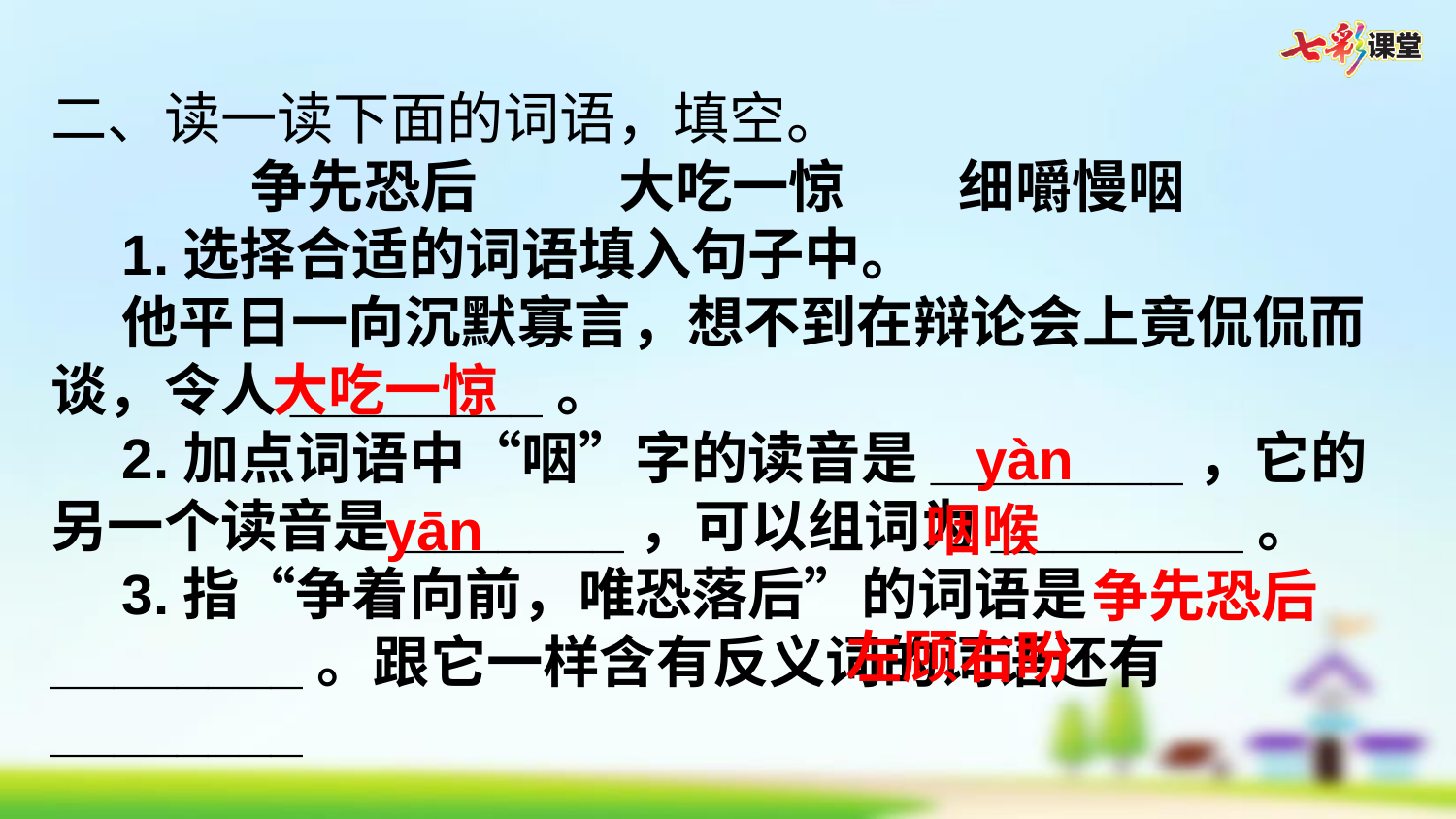

二、读一读下面的词语，填空。
争先恐后     大吃一惊    细嚼慢咽
1.选择合适的词语填入句子中。
他平日一向沉默寡言，想不到在辩论会上竟侃侃而谈，令人________。
2.加点词语中“咽”字的读音是________，它的另一个读音是_______，可以组词为________。
3.指“争着向前，唯恐落后”的词语是________。跟它一样含有反义词的词语还有________
大吃一惊
yàn
咽喉
yān
争先恐后
左顾右盼